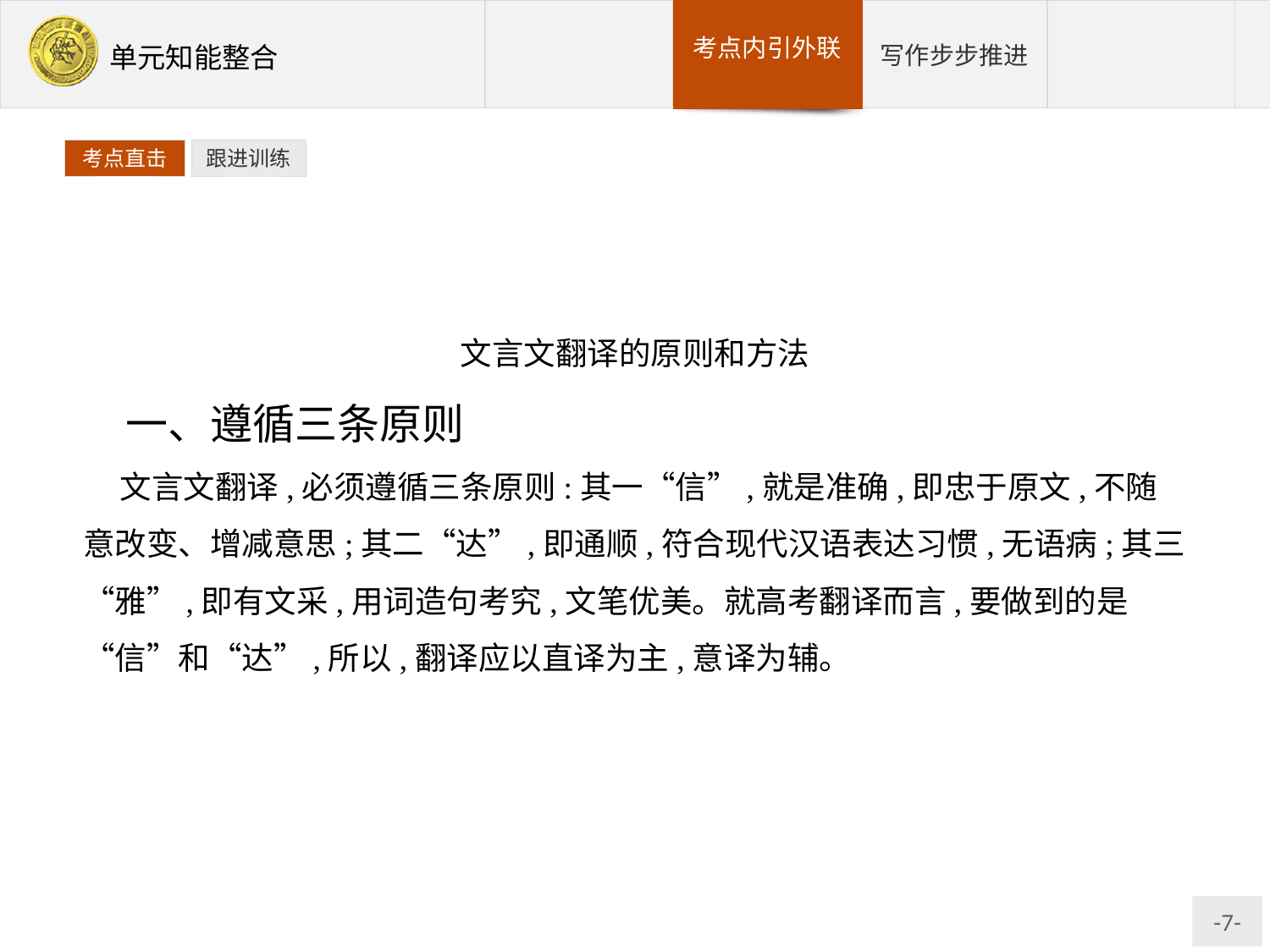

考点直击
跟进训练
文言文翻译的原则和方法
一、遵循三条原则
文言文翻译,必须遵循三条原则:其一“信”,就是准确,即忠于原文,不随意改变、增减意思;其二“达”,即通顺,符合现代汉语表达习惯,无语病;其三“雅”,即有文采,用词造句考究,文笔优美。就高考翻译而言,要做到的是“信”和“达”,所以,翻译应以直译为主,意译为辅。